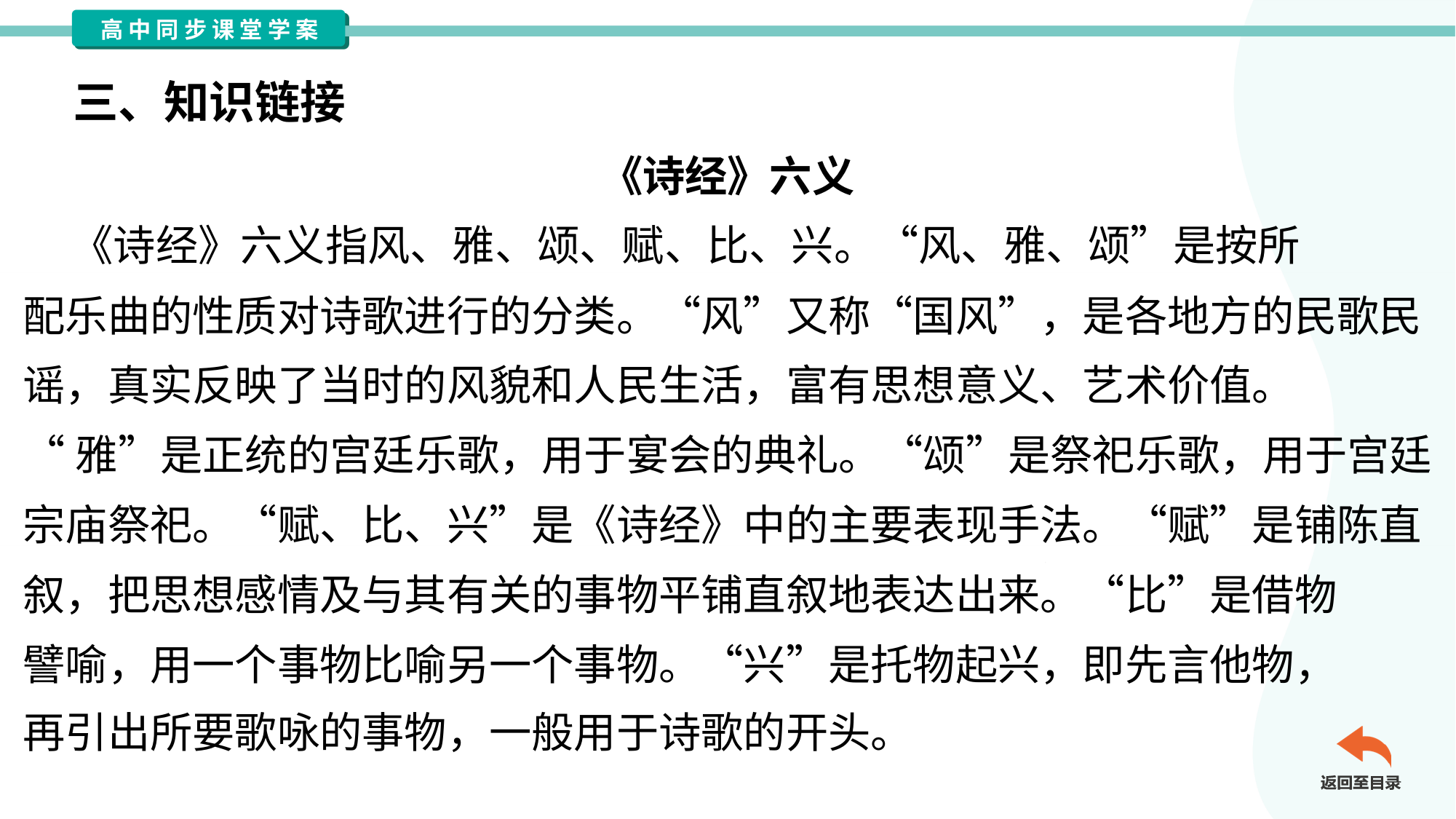

三、知识链接
《诗经》六义
    《诗经》六义指风、雅、颂、赋、比、兴。“风、雅、颂”是按所
配乐曲的性质对诗歌进行的分类。“风”又称“国风”，是各地方的民歌民
谣，真实反映了当时的风貌和人民生活，富有思想意义、艺术价值。
“雅”是正统的宫廷乐歌，用于宴会的典礼。“颂”是祭祀乐歌，用于宫廷
宗庙祭祀。“赋、比、兴”是《诗经》中的主要表现手法。“赋”是铺陈直
叙，把思想感情及与其有关的事物平铺直叙地表达出来。“比”是借物
譬喻，用一个事物比喻另一个事物。“兴”是托物起兴，即先言他物，
再引出所要歌咏的事物，一般用于诗歌的开头。